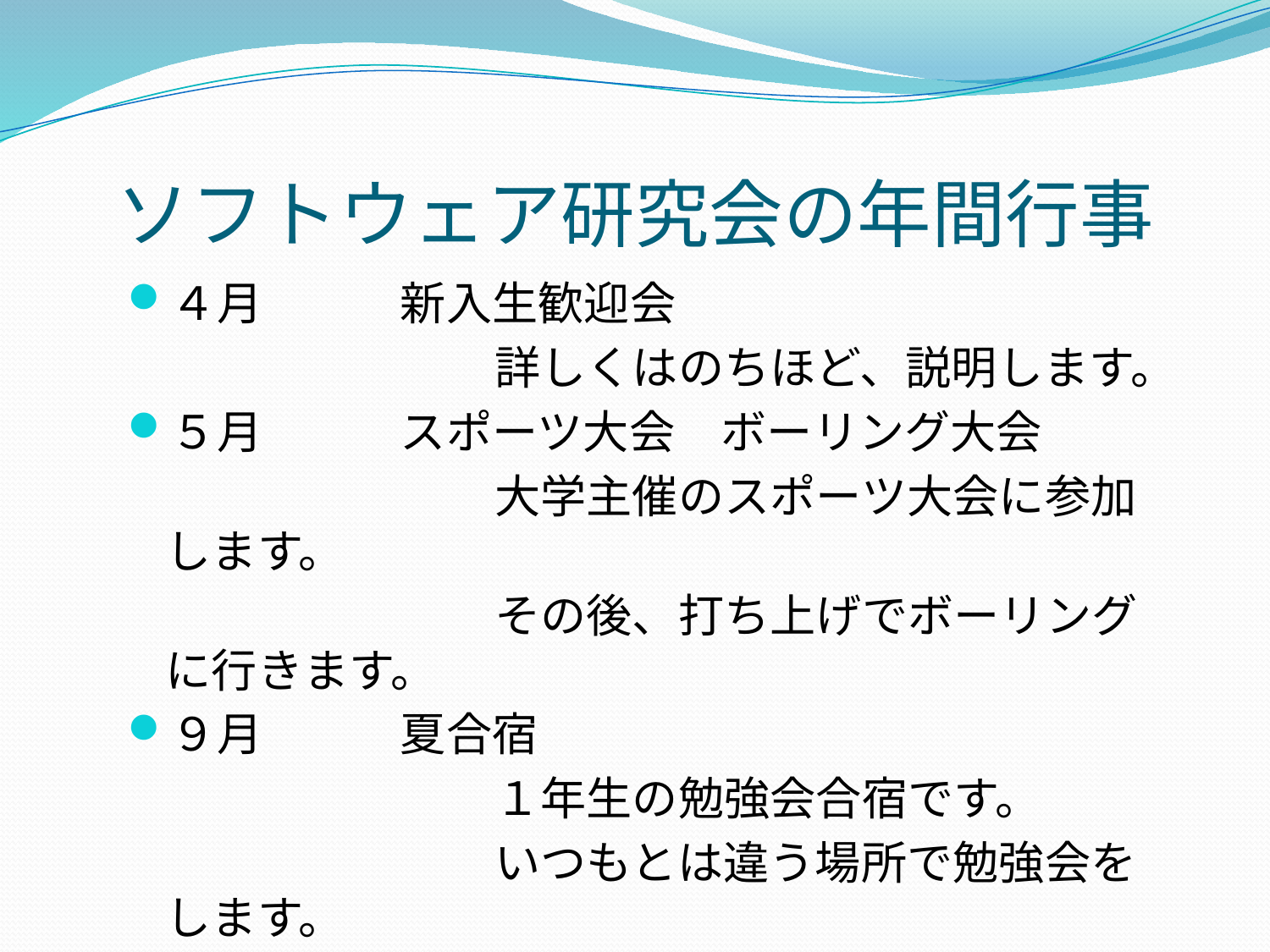

# ソフトウェア研究会の年間行事
４月　　　新入生歓迎会
　　　　　　　　詳しくはのちほど、説明します。
５月　　　スポーツ大会　ボーリング大会
　　　　　　　　大学主催のスポーツ大会に参加します。
　　　　　　　　その後、打ち上げでボーリングに行きます。
９月　　　夏合宿
　　　　　　　　１年生の勉強会合宿です。
　　　　　　　　いつもとは違う場所で勉強会をします。
　　　　　　　　ようするに旅行です。